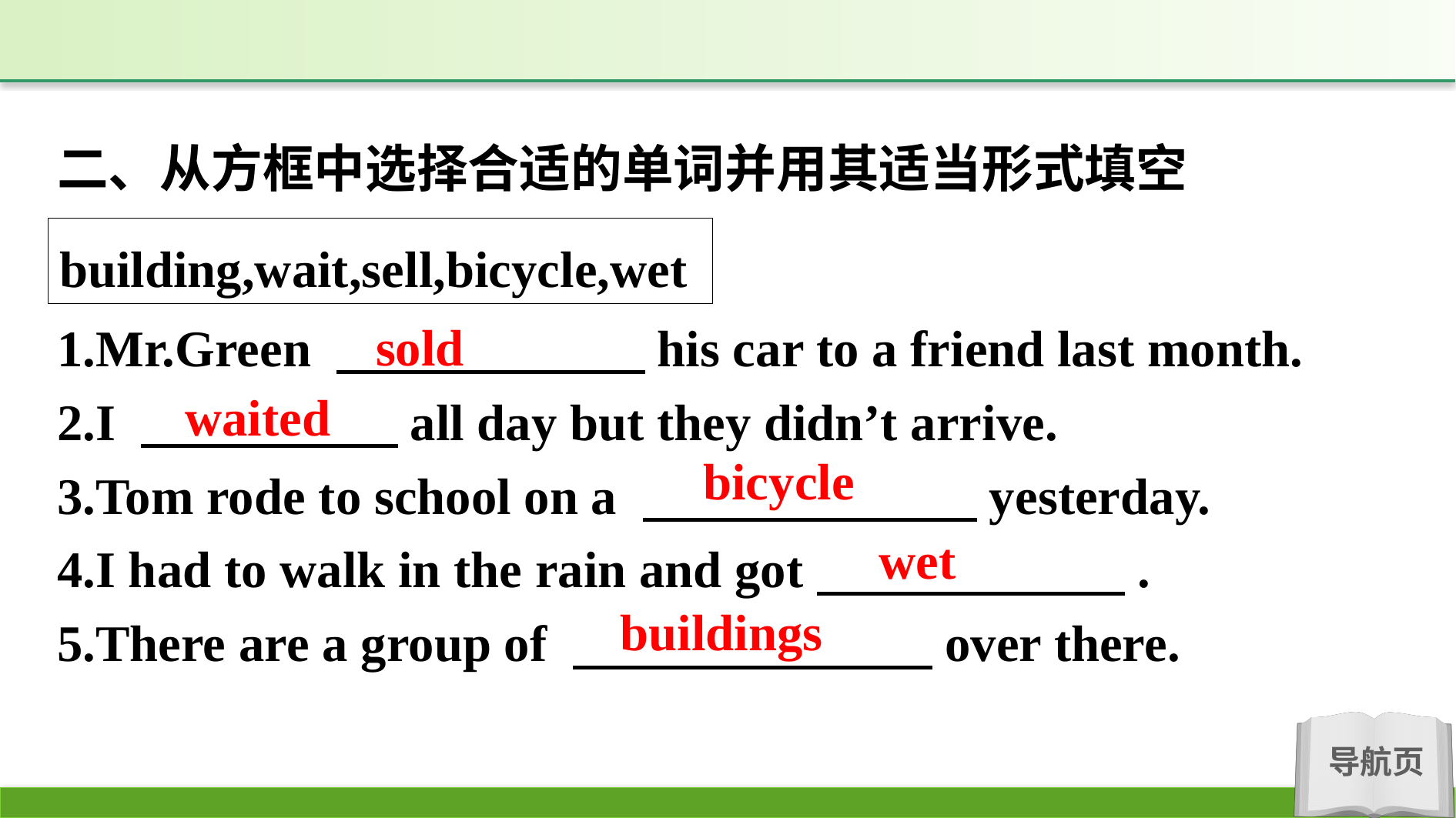

二、从方框中选择合适的单词并用其适当形式填空
building,wait,sell,bicycle,wet
sold
1.Mr.Green 　　　　　　his car to a friend last month.
2.I 　　　　　all day but they didn’t arrive.
3.Tom rode to school on a 　　　　　　 yesterday.
4.I had to walk in the rain and got　　　　　　.
5.There are a group of 　　　　　　　over there.
waited
bicycle
wet
buildings